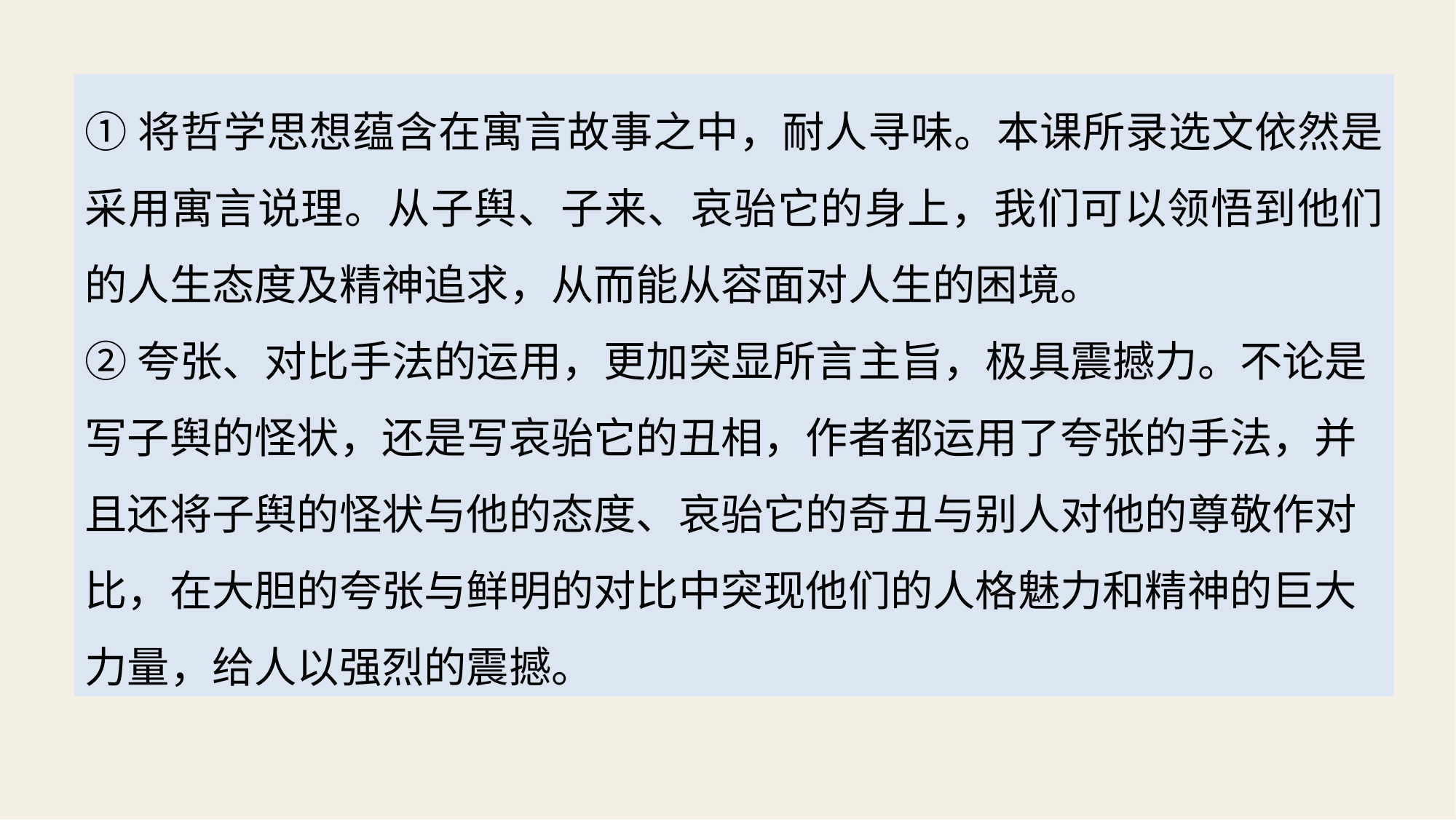

①将哲学思想蕴含在寓言故事之中，耐人寻味。本课所录选文依然是采用寓言说理。从子舆、子来、哀骀它的身上，我们可以领悟到他们的人生态度及精神追求，从而能从容面对人生的困境。
②夸张、对比手法的运用，更加突显所言主旨，极具震撼力。不论是写子舆的怪状，还是写哀骀它的丑相，作者都运用了夸张的手法，并且还将子舆的怪状与他的态度、哀骀它的奇丑与别人对他的尊敬作对比，在大胆的夸张与鲜明的对比中突现他们的人格魅力和精神的巨大力量，给人以强烈的震撼。